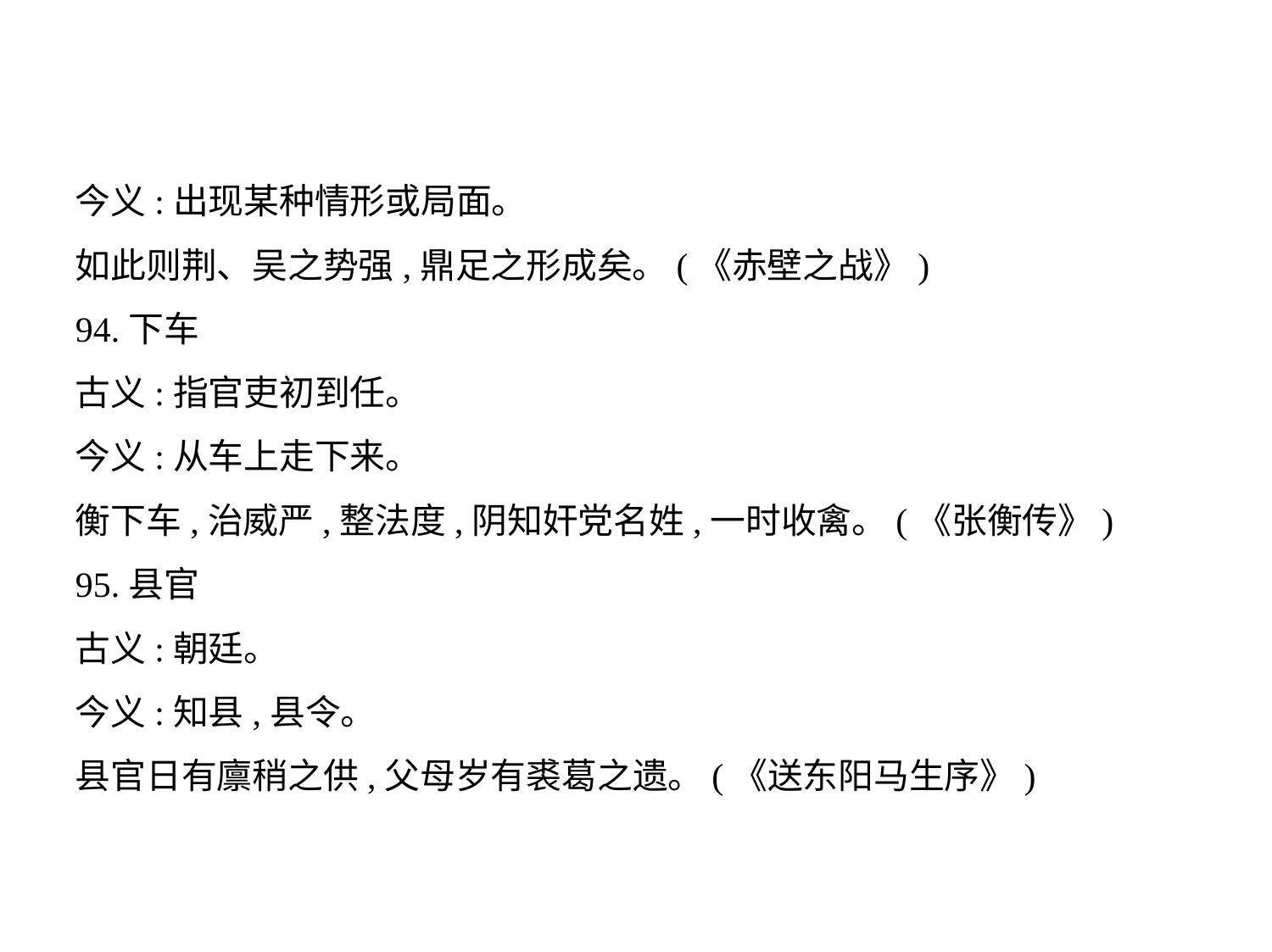

今义:出现某种情形或局面。
如此则荆、吴之势强,鼎足之形成矣。(《赤壁之战》)
94.下车
古义:指官吏初到任。
今义:从车上走下来。
衡下车,治威严,整法度,阴知奸党名姓,一时收禽。(《张衡传》)
95.县官
古义:朝廷。
今义:知县,县令。
县官日有廪稍之供,父母岁有裘葛之遗。(《送东阳马生序》)